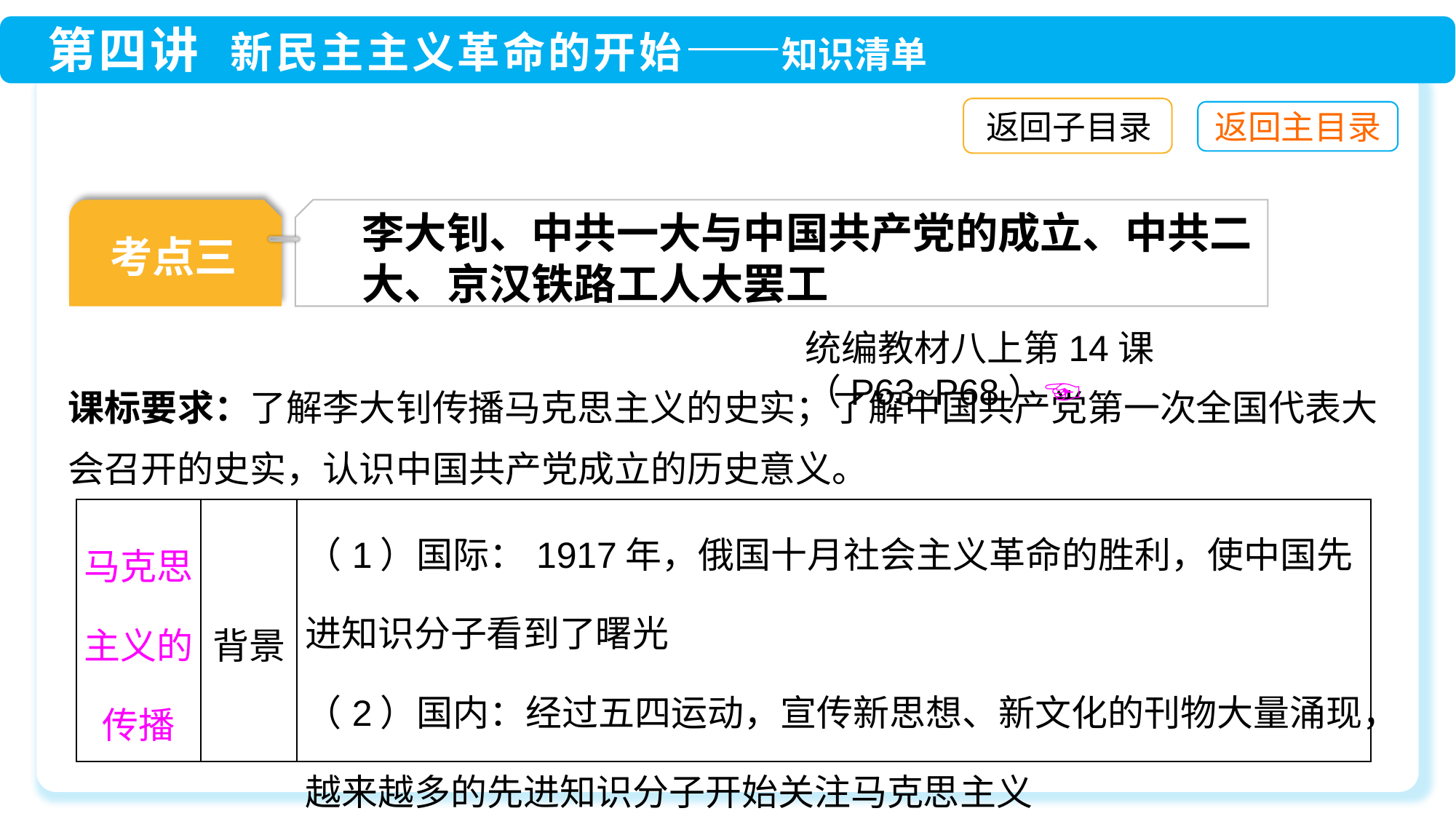

返回子目录
考点三
李大钊、中共一大与中国共产党的成立、中共二大、京汉铁路工人大罢工

统编教材八上第14课（P63~P68）☜
课标要求：了解李大钊传播马克思主义的史实；了解中国共产党第一次全国代表大会召开的史实，认识中国共产党成立的历史意义。
| 马克思主义的传播 | 背景 | （1）国际：1917年，俄国十月社会主义革命的胜利，使中国先进知识分子看到了曙光 （2）国内：经过五四运动，宣传新思想、新文化的刊物大量涌现，越来越多的先进知识分子开始关注马克思主义 |
| --- | --- | --- |